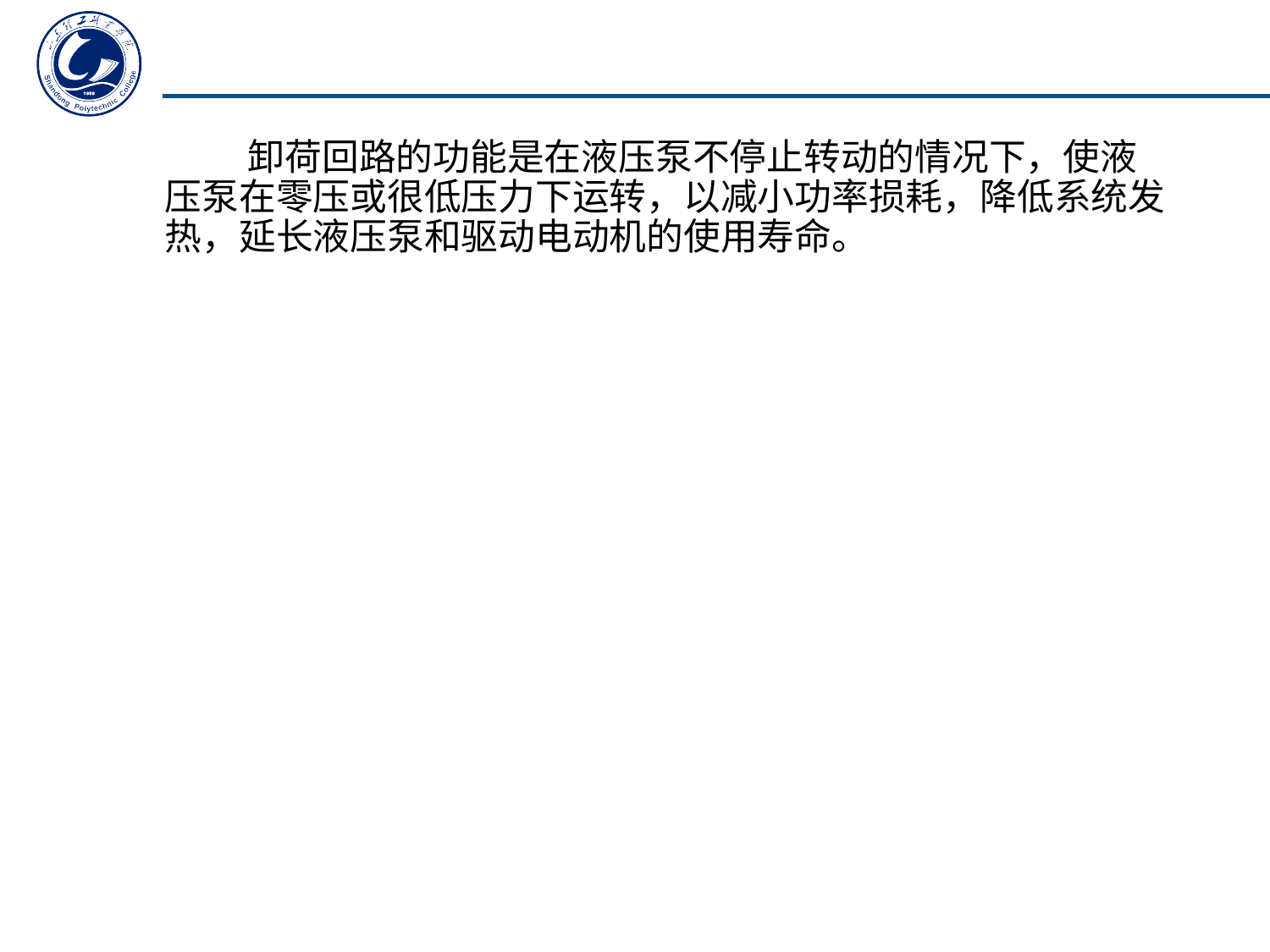

卸荷回路的功能是在液压泵不停止转动的情况下，使液压泵在零压或很低压力下运转，以减小功率损耗，降低系统发热，延长液压泵和驱动电动机的使用寿命。